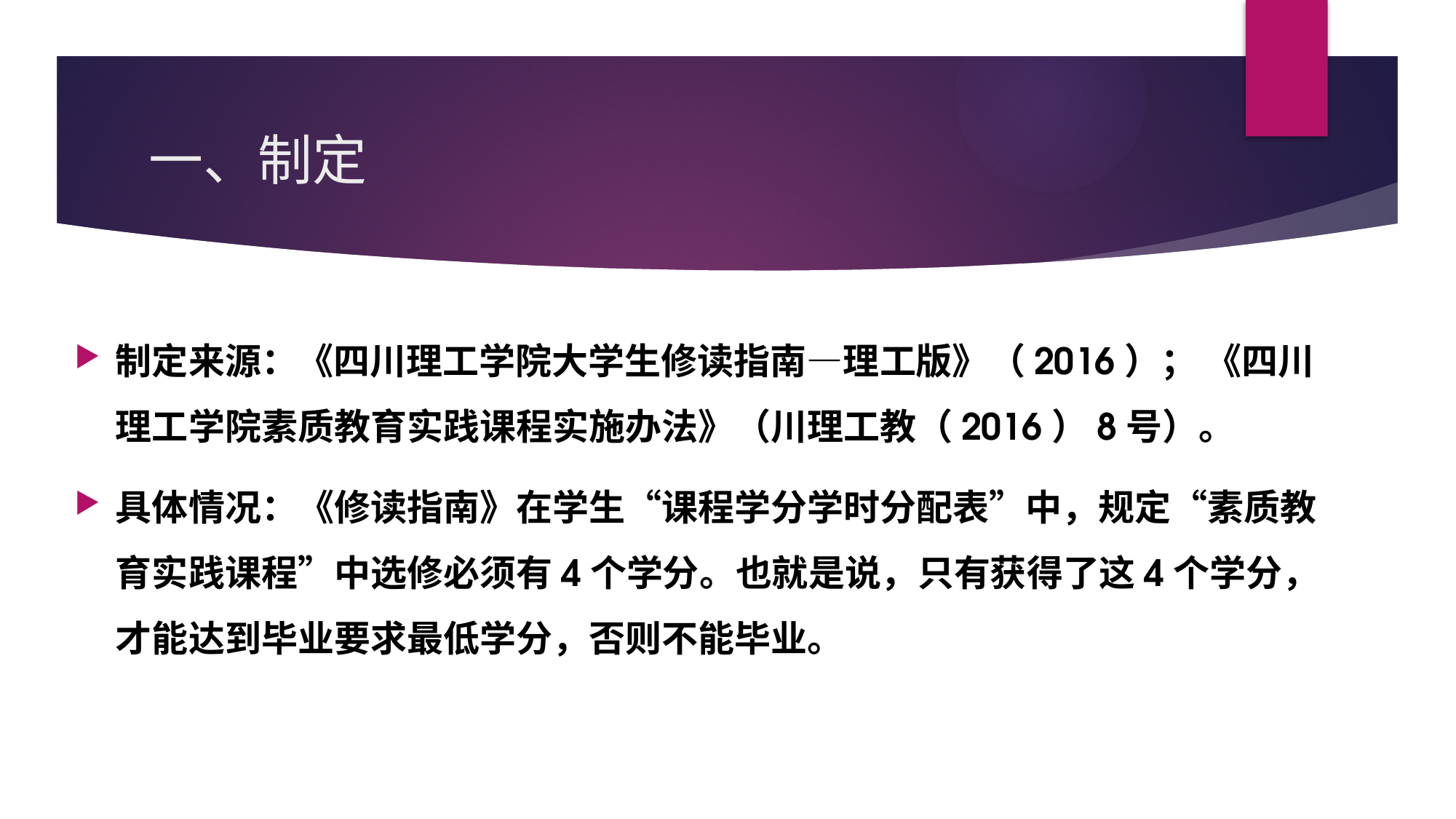

# 一、制定
制定来源：《四川理工学院大学生修读指南—理工版》（2016）； 《四川理工学院素质教育实践课程实施办法》（川理工教（2016）8号）。
具体情况：《修读指南》在学生“课程学分学时分配表”中，规定“素质教育实践课程”中选修必须有4个学分。也就是说，只有获得了这4个学分，才能达到毕业要求最低学分，否则不能毕业。